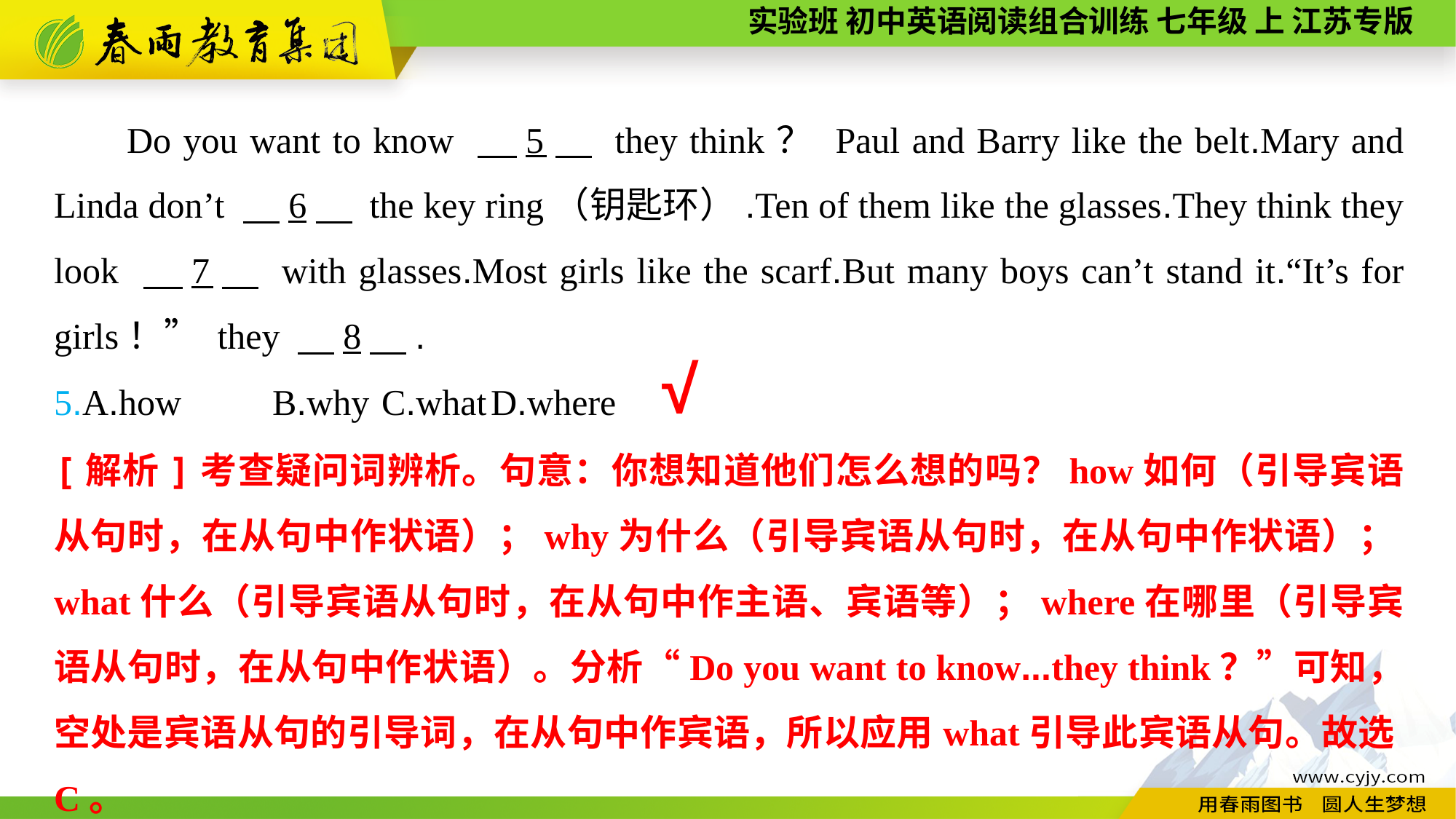

Do you want to know 　5　 they think？ Paul and Barry like the belt.Mary and Linda don’t 　6　 the key ring（钥匙环）.Ten of them like the glasses.They think they look 　7　 with glasses.Most girls like the scarf.But many boys can’t stand it.“It’s for girls！” they 　8　.
5.A.how	B.why	C.what	D.where
√
[解析]考查疑问词辨析。句意：你想知道他们怎么想的吗？how如何（引导宾语从句时，在从句中作状语）；why为什么（引导宾语从句时，在从句中作状语）；what什么（引导宾语从句时，在从句中作主语、宾语等）；where在哪里（引导宾语从句时，在从句中作状语）。分析“Do you want to know...they think？”可知，空处是宾语从句的引导词，在从句中作宾语，所以应用what引导此宾语从句。故选C。